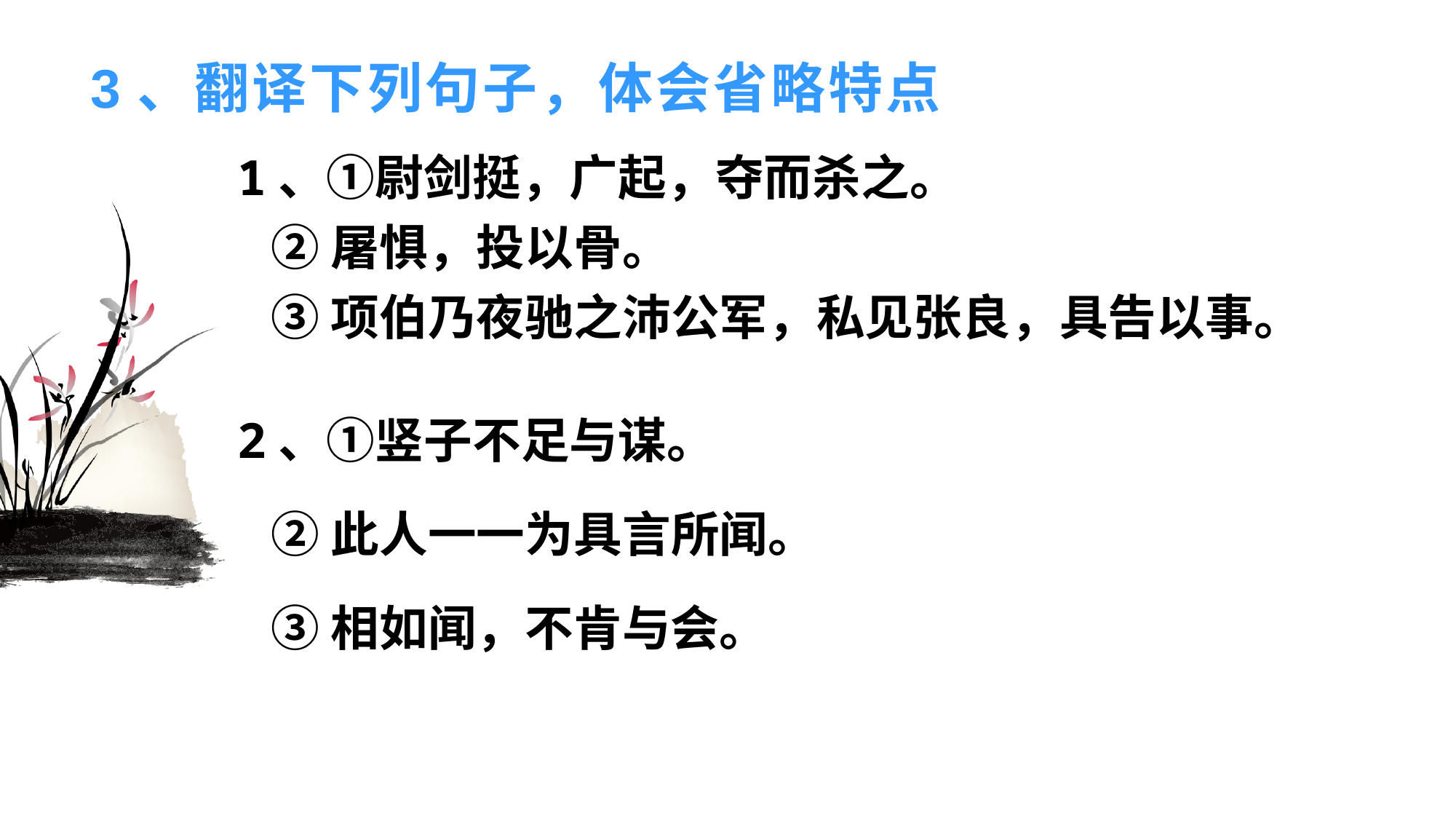

# 3、翻译下列句子，体会省略特点
1、①尉剑挺，广起，夺而杀之。
   ②屠惧，投以骨。
   ③项伯乃夜驰之沛公军，私见张良，具告以事。
2、①竖子不足与谋。
   ②此人一一为具言所闻。
   ③相如闻，不肯与会。